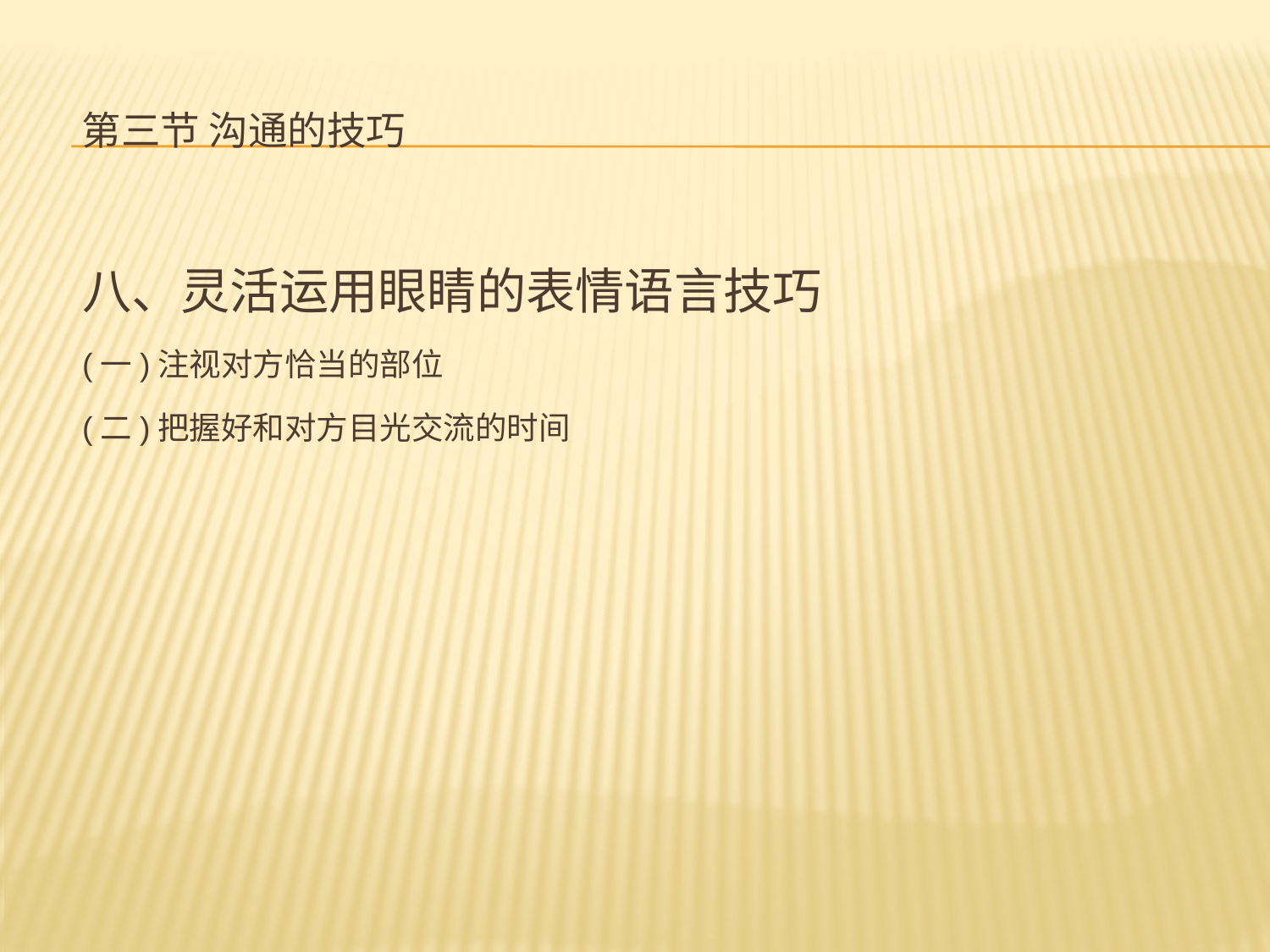

# 第三节 沟通的技巧
八、灵活运用眼睛的表情语言技巧
(一)注视对方恰当的部位
(二)把握好和对方目光交流的时间